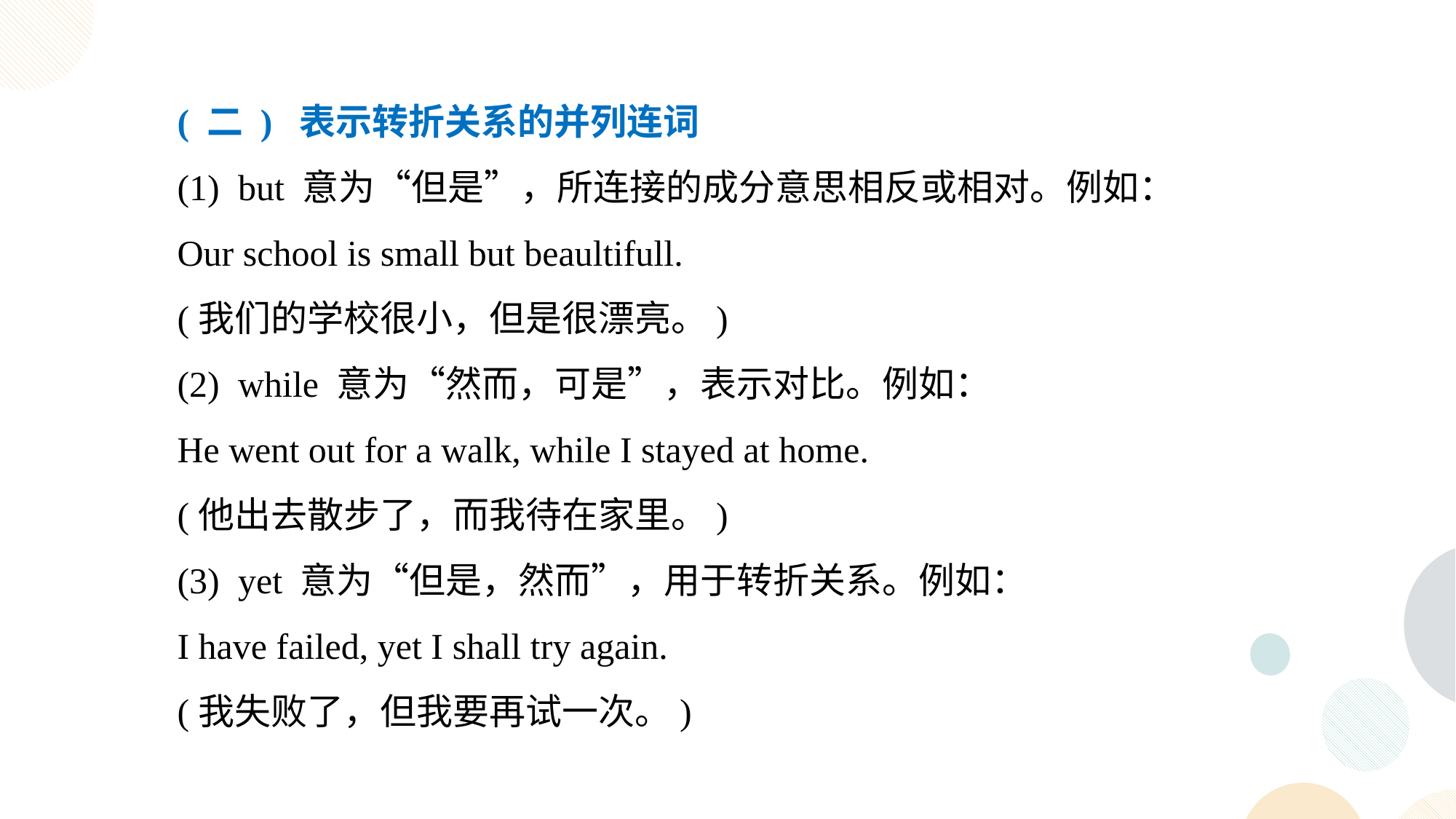

( 二 )  表示转折关系的并列连词
(1)  but 意为“但是”，所连接的成分意思相反或相对。例如：
Our school is small but beaultifull.
(我们的学校很小，但是很漂亮。)
(2)  while 意为“然而，可是”，表示对比。例如：
He went out for a walk, while I stayed at home.
(他出去散步了，而我待在家里。)
(3)  yet 意为“但是，然而”，用于转折关系。例如：
I have failed, yet I shall try again.
(我失败了，但我要再试一次。)